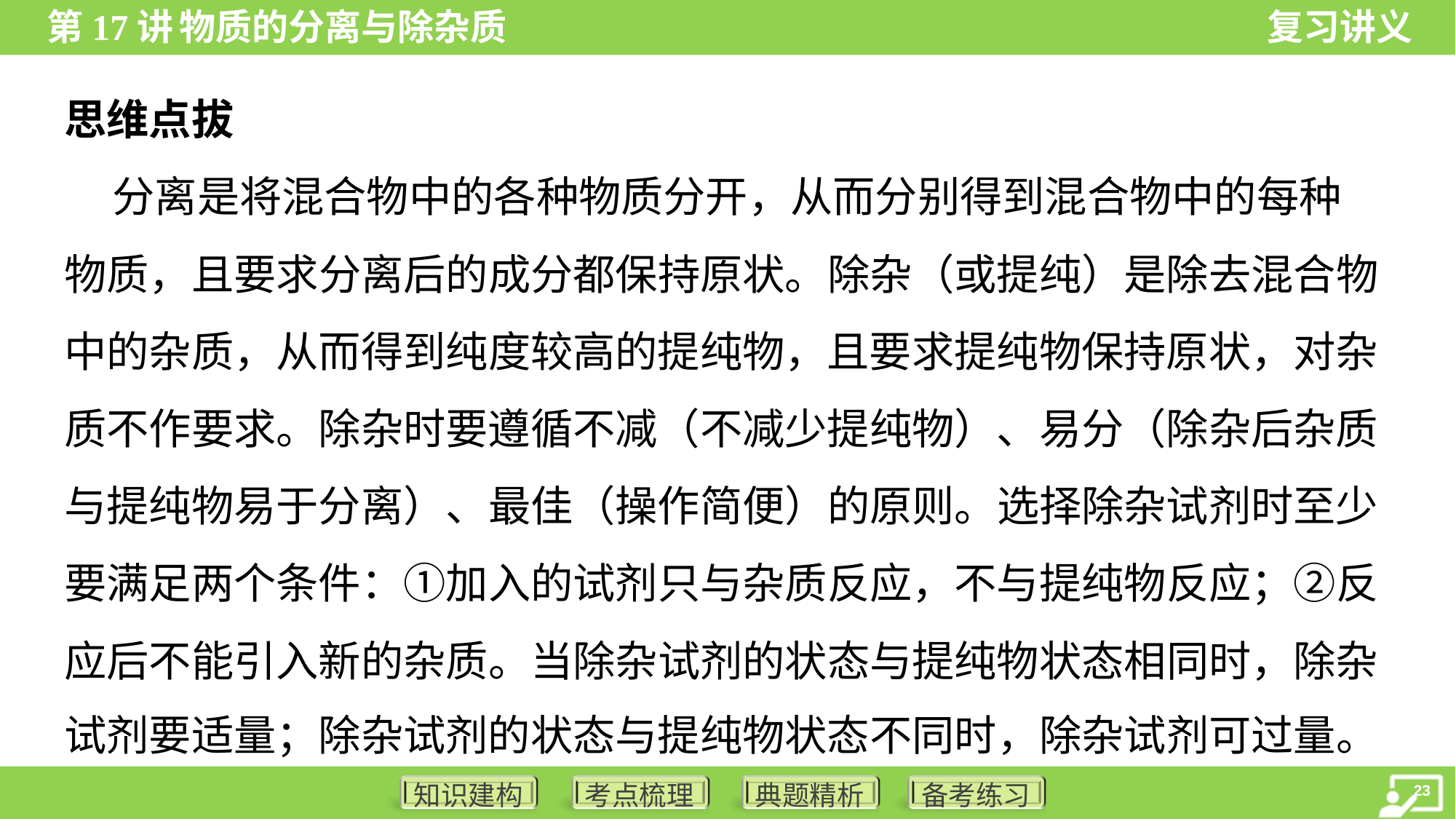

思维点拔
    分离是将混合物中的各种物质分开，从而分别得到混合物中的每种
物质，且要求分离后的成分都保持原状。除杂（或提纯）是除去混合物
中的杂质，从而得到纯度较高的提纯物，且要求提纯物保持原状，对杂
质不作要求。除杂时要遵循不减（不减少提纯物）、易分（除杂后杂质
与提纯物易于分离）、最佳（操作简便）的原则。选择除杂试剂时至少
要满足两个条件：①加入的试剂只与杂质反应，不与提纯物反应；②反
应后不能引入新的杂质。当除杂试剂的状态与提纯物状态相同时，除杂
试剂要适量；除杂试剂的状态与提纯物状态不同时，除杂试剂可过量。